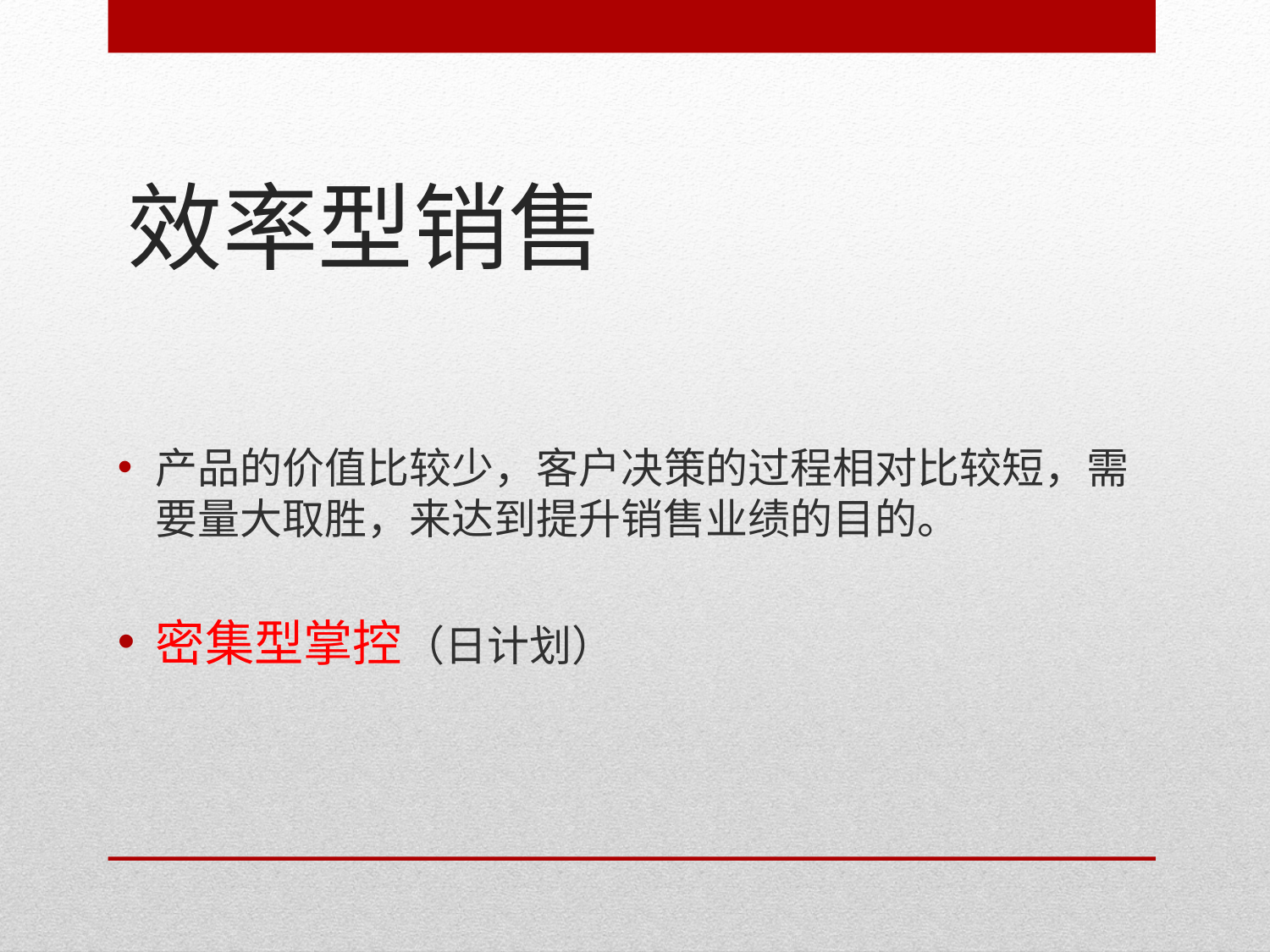

# 效率型销售
产品的价值比较少，客户决策的过程相对比较短，需要量大取胜，来达到提升销售业绩的目的。

密集型掌控（日计划）